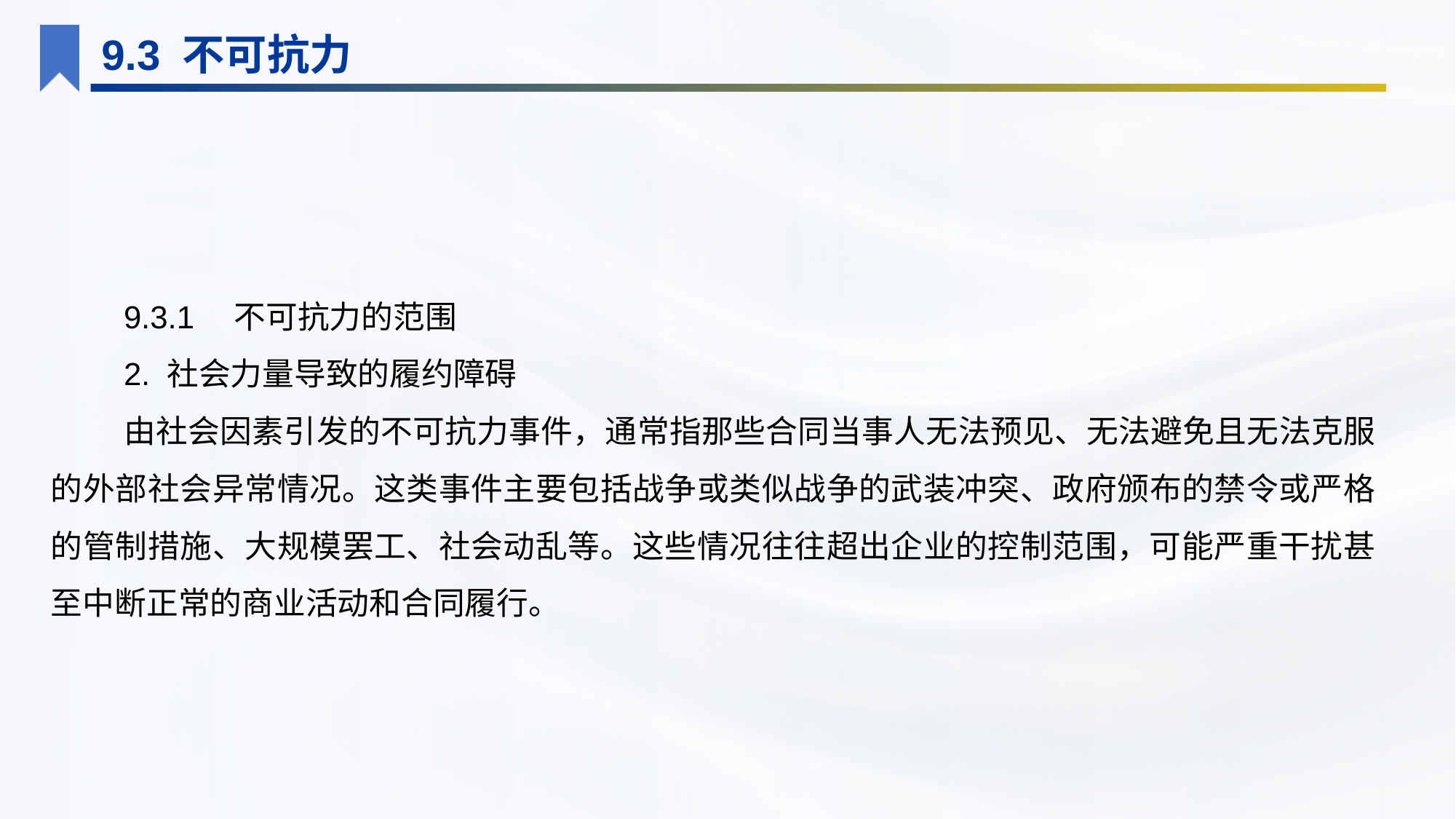

9.3 不可抗力
9.3.1　不可抗力的范围
2. 社会力量导致的履约障碍
由社会因素引发的不可抗力事件，通常指那些合同当事人无法预见、无法避免且无法克服的外部社会异常情况。这类事件主要包括战争或类似战争的武装冲突、政府颁布的禁令或严格的管制措施、大规模罢工、社会动乱等。这些情况往往超出企业的控制范围，可能严重干扰甚至中断正常的商业活动和合同履行。